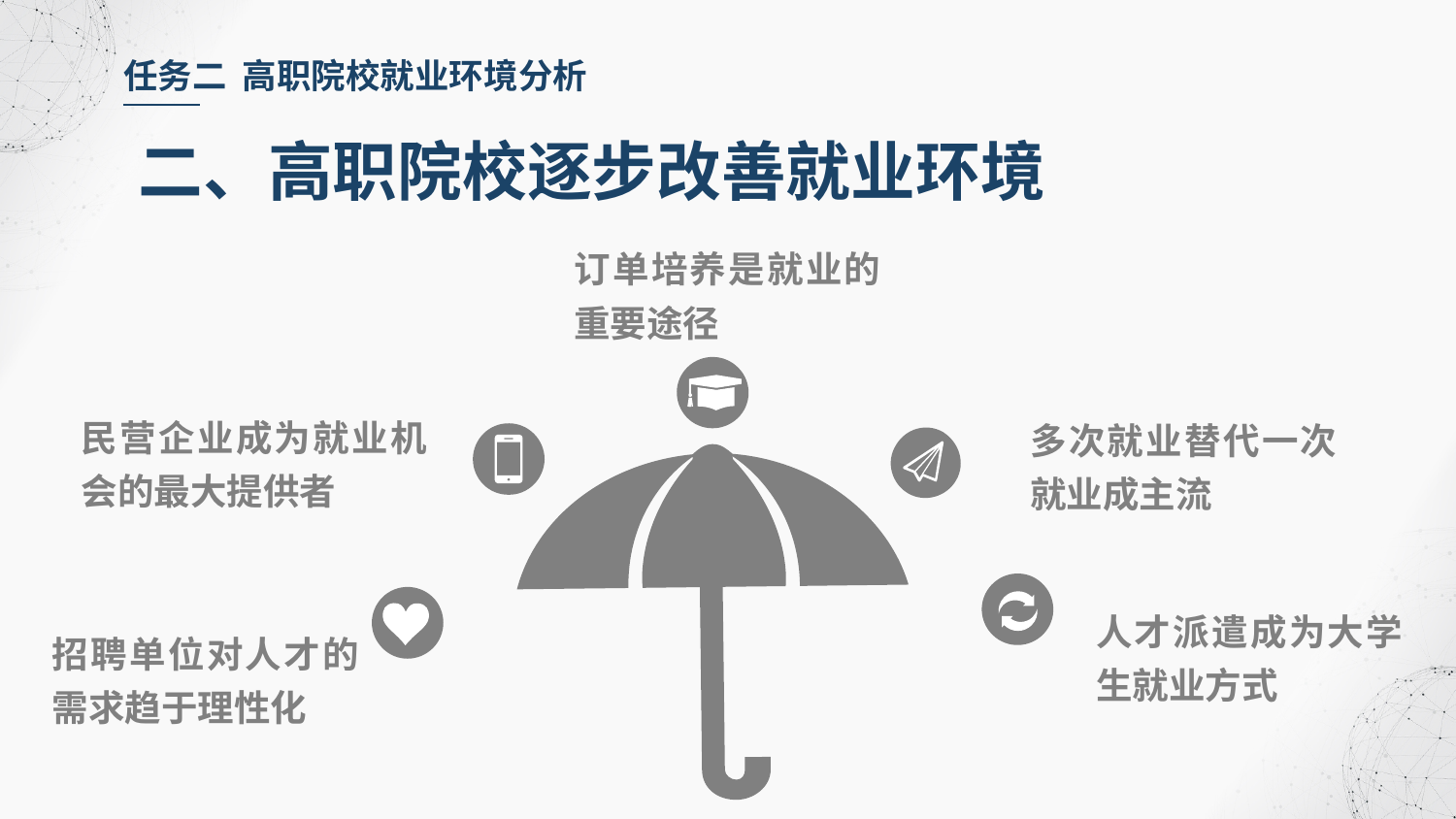

任务二  高职院校就业环境分析
二、高职院校逐步改善就业环境
订单培养是就业的重要途径

民营企业成为就业机会的最大提供者
多次就业替代一次就业成主流

人才派遣成为大学生就业方式
招聘单位对人才的需求趋于理性化